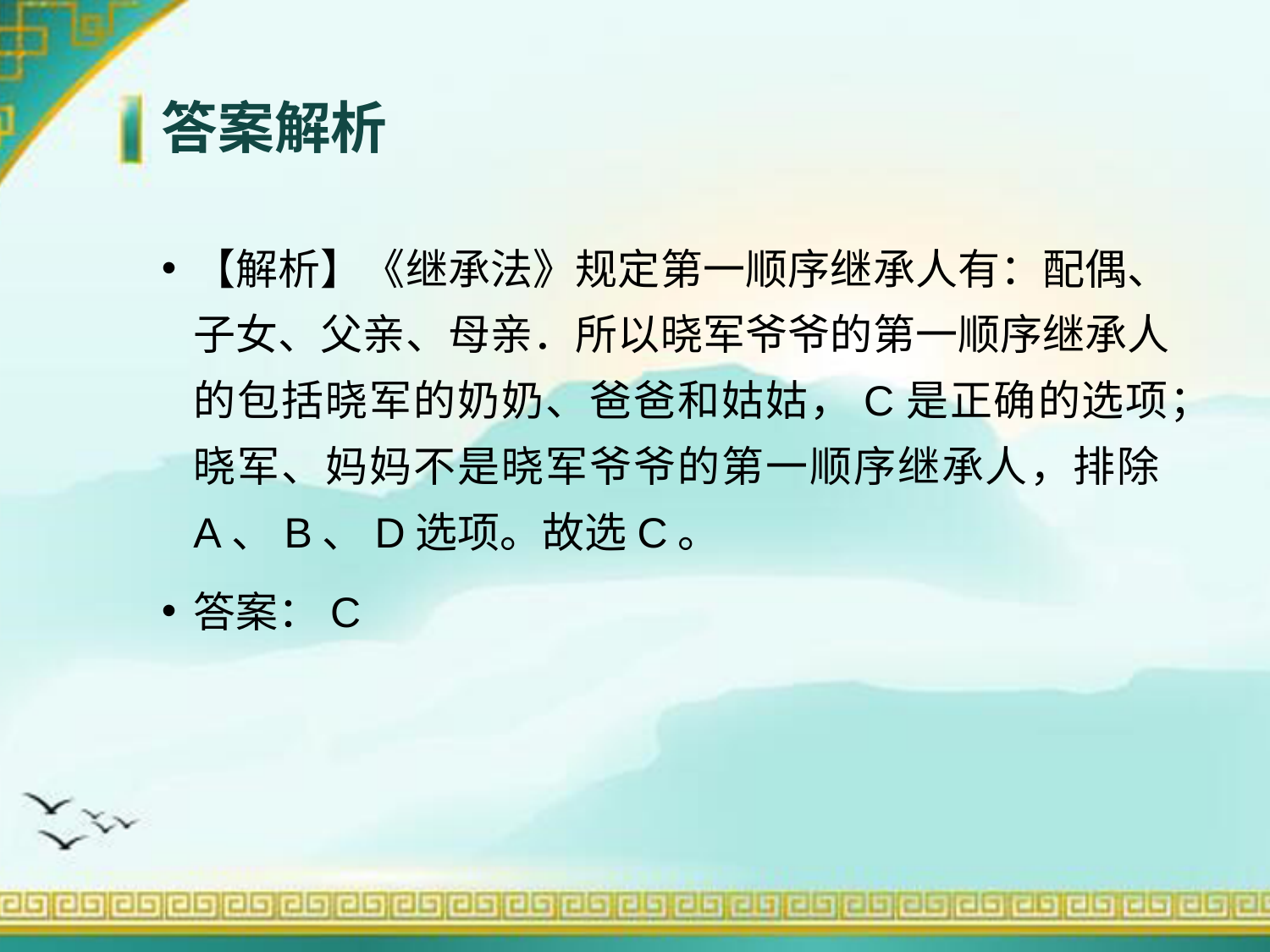

# 答案解析
【解析】《继承法》规定第一顺序继承人有：配偶、子女、父亲、母亲．所以晓军爷爷的第一顺序继承人的包括晓军的奶奶、爸爸和姑姑，C是正确的选项；晓军、妈妈不是晓军爷爷的第一顺序继承人，排除A、B、D选项。故选C。
答案：C